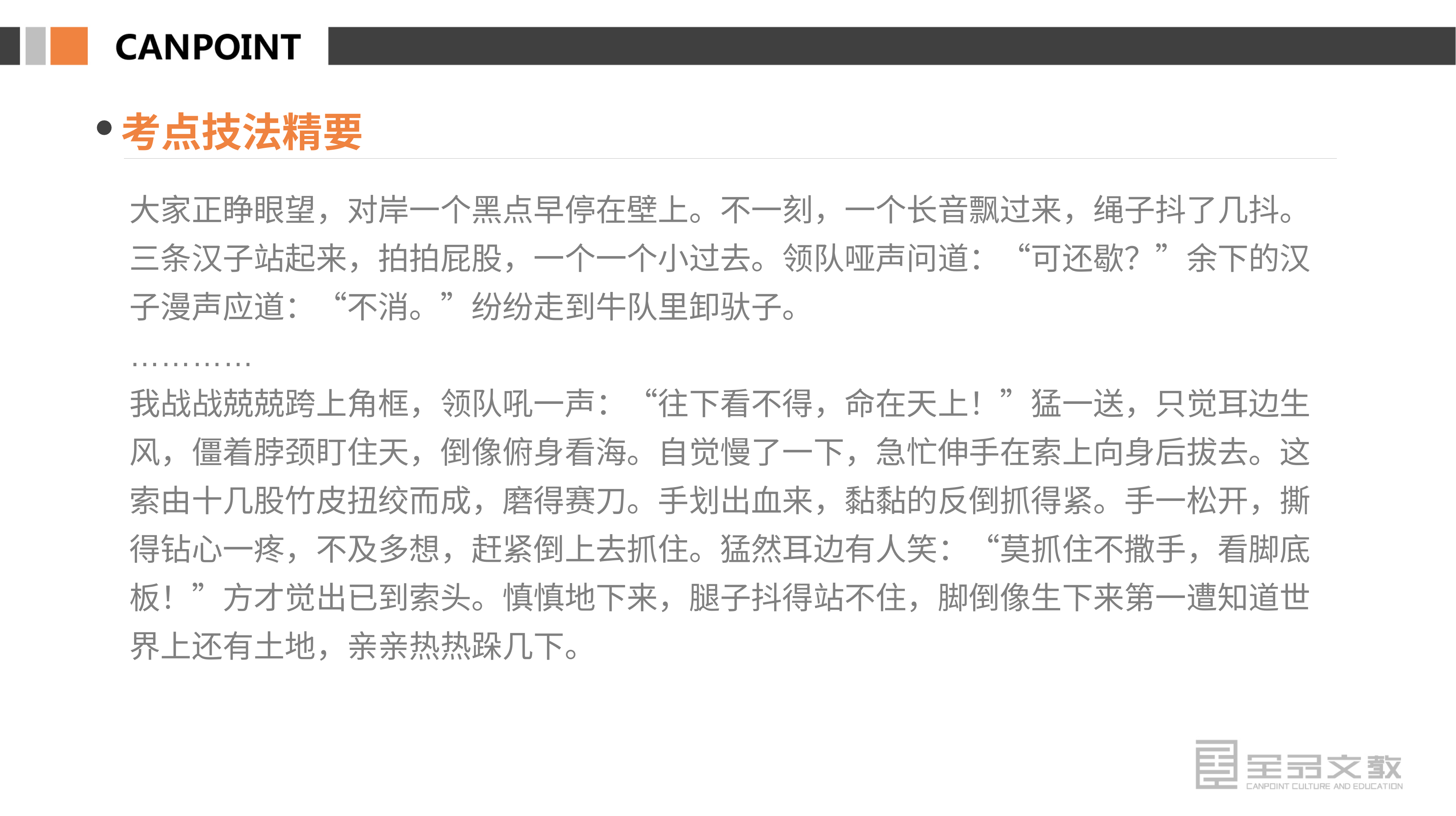

考点技法精要

大家正睁眼望，对岸一个黑点早停在壁上。不一刻，一个长音飘过来，绳子抖了几抖。三条汉子站起来，拍拍屁股，一个一个小过去。领队哑声问道：“可还歇？”余下的汉子漫声应道：“不消。”纷纷走到牛队里卸驮子。
…………
我战战兢兢跨上角框，领队吼一声：“往下看不得，命在天上！”猛一送，只觉耳边生风，僵着脖颈盯住天，倒像俯身看海。自觉慢了一下，急忙伸手在索上向身后拔去。这索由十几股竹皮扭绞而成，磨得赛刀。手划出血来，黏黏的反倒抓得紧。手一松开，撕得钻心一疼，不及多想，赶紧倒上去抓住。猛然耳边有人笑：“莫抓住不撒手，看脚底板！”方才觉出已到索头。慎慎地下来，腿子抖得站不住，脚倒像生下来第一遭知道世界上还有土地，亲亲热热跺几下。